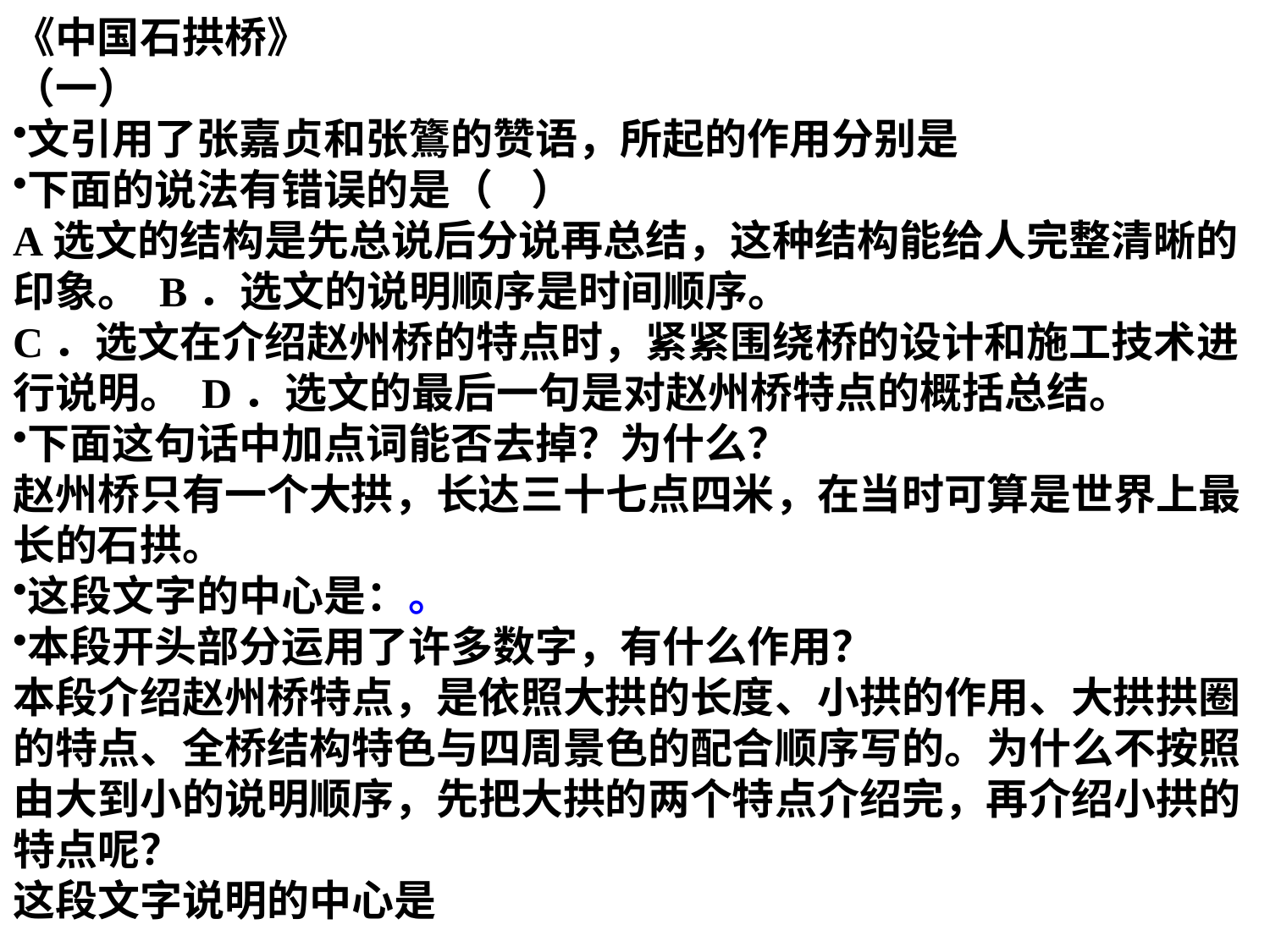

《中国石拱桥》
（一）
文引用了张嘉贞和张鷟的赞语，所起的作用分别是
下面的说法有错误的是（    ）
A选文的结构是先总说后分说再总结，这种结构能给人完整清晰的印象。 B．选文的说明顺序是时间顺序。
C．选文在介绍赵州桥的特点时，紧紧围绕桥的设计和施工技术进行说明。 D．选文的最后一句是对赵州桥特点的概括总结。
下面这句话中加点词能否去掉？为什么？
赵州桥只有一个大拱，长达三十七点四米，在当时可算是世界上最长的石拱。
这段文字的中心是：。
本段开头部分运用了许多数字，有什么作用？
本段介绍赵州桥特点，是依照大拱的长度、小拱的作用、大拱拱圈的特点、全桥结构特色与四周景色的配合顺序写的。为什么不按照由大到小的说明顺序，先把大拱的两个特点介绍完，再介绍小拱的特点呢？
这段文字说明的中心是